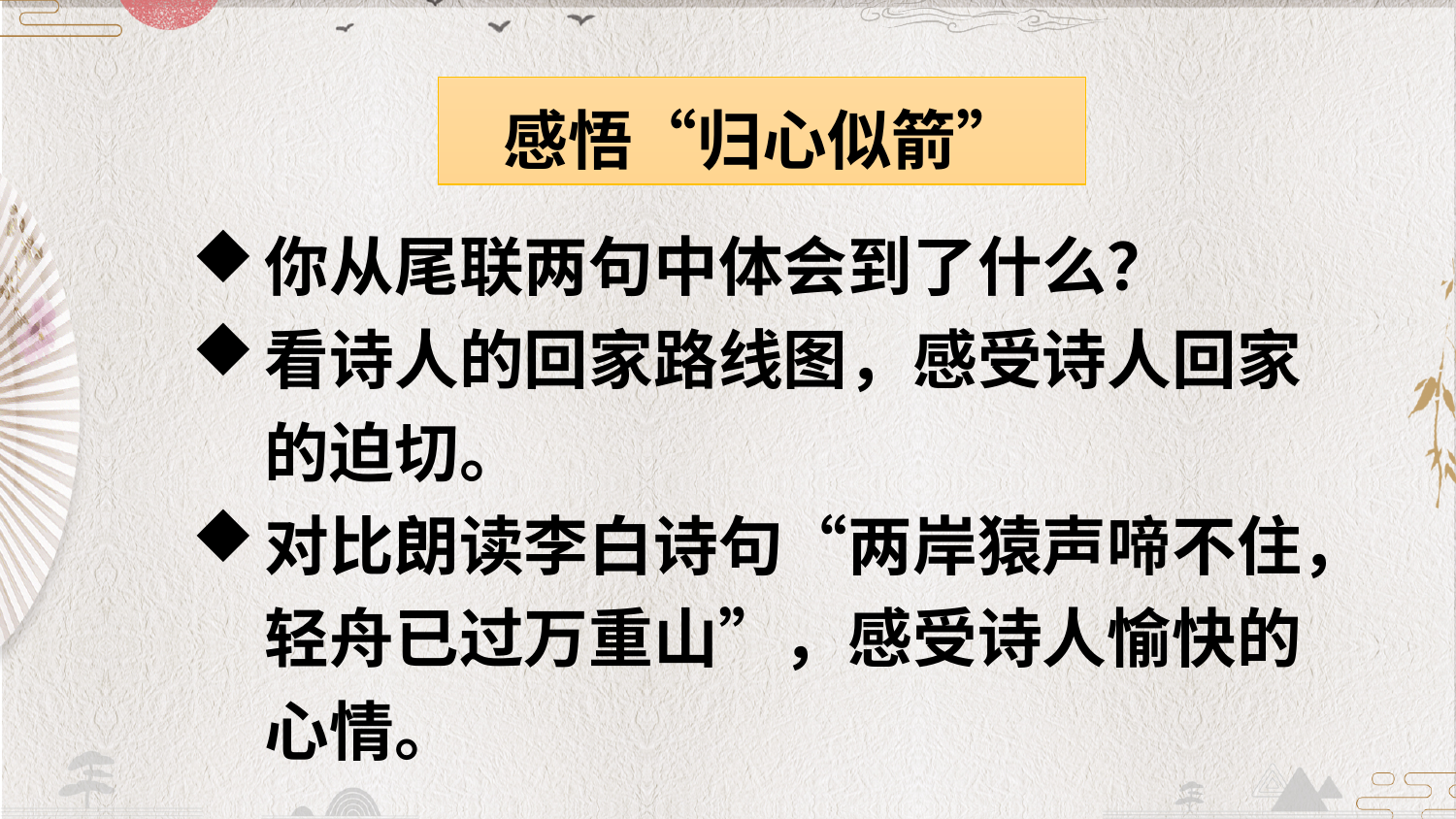

感悟“归心似箭”
你从尾联两句中体会到了什么？
看诗人的回家路线图，感受诗人回家的迫切。
对比朗读李白诗句“两岸猿声啼不住，轻舟已过万重山”，感受诗人愉快的心情。